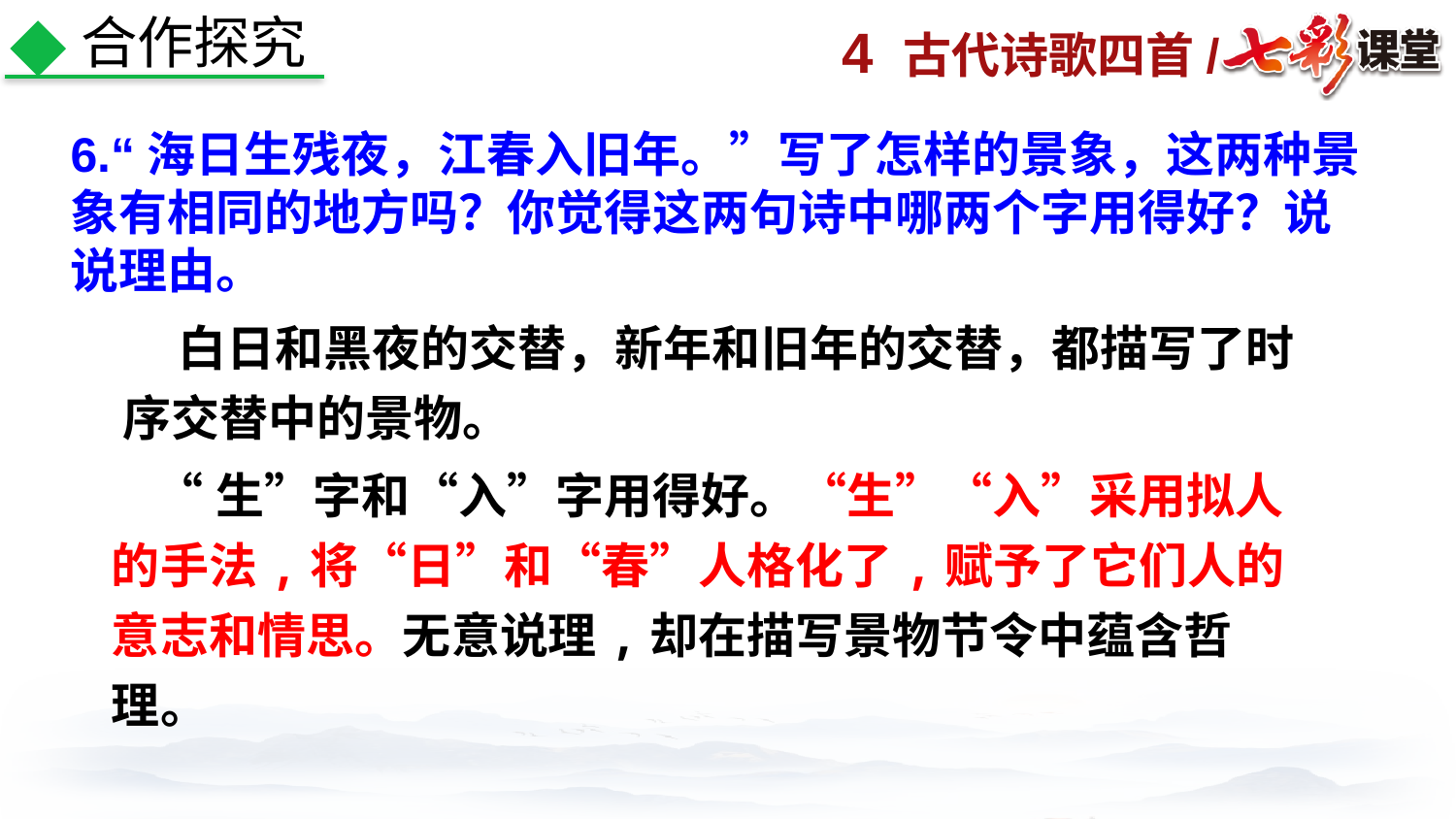

合作探究

6.“海日生残夜，江春入旧年。”写了怎样的景象，这两种景象有相同的地方吗？你觉得这两句诗中哪两个字用得好？说说理由。
    白日和黑夜的交替，新年和旧年的交替，都描写了时序交替中的景物。
    “生”字和“入”字用得好。“生”“入”采用拟人的手法,将“日”和“春”人格化了,赋予了它们人的意志和情思。无意说理,却在描写景物节令中蕴含哲理。